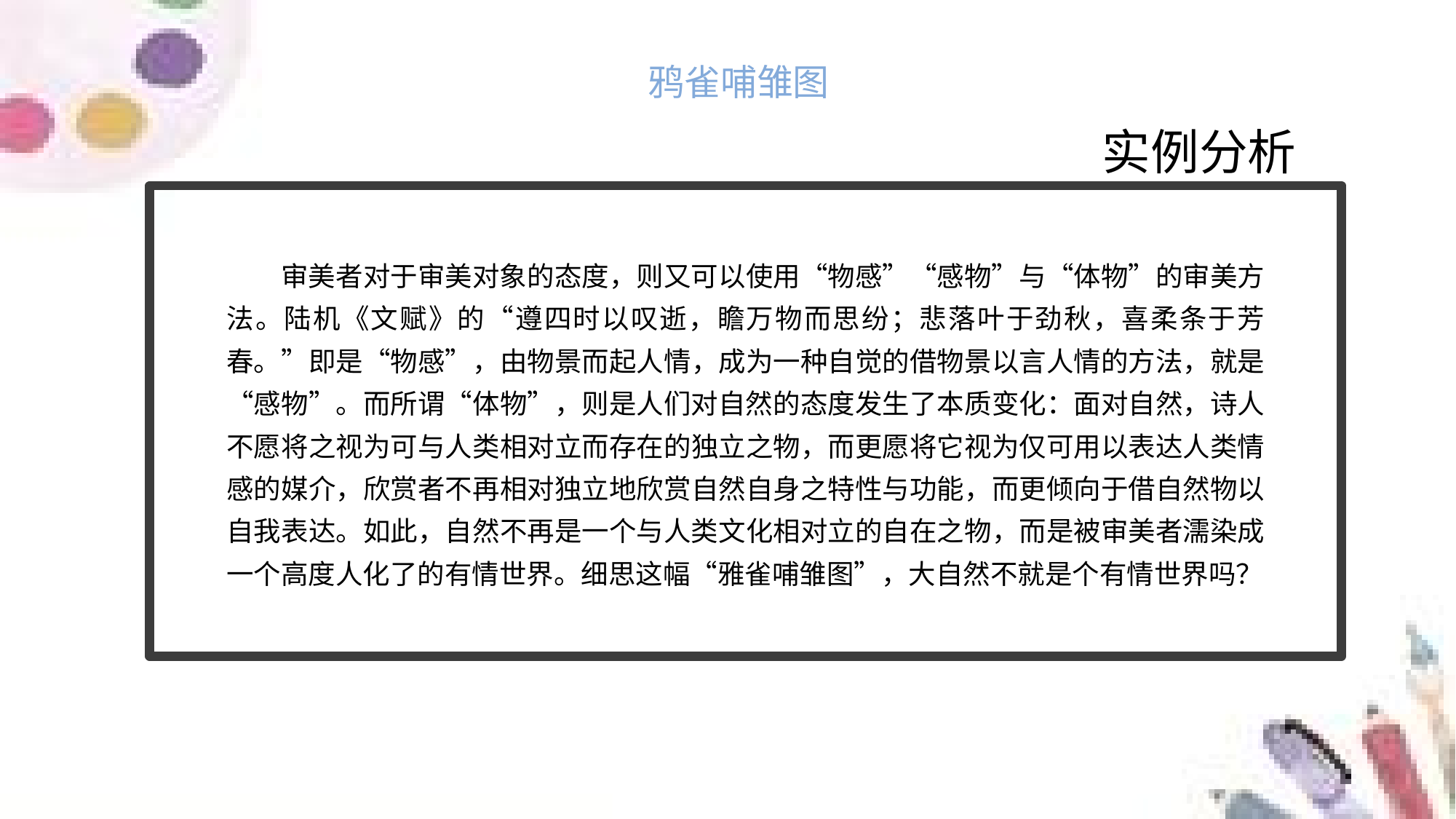

鸦雀哺雏图
实例分析

审美者对于审美对象的态度，则又可以使用“物感”“感物”与“体物”的审美方法。陆机《文赋》的“遵四时以叹逝，瞻万物而思纷；悲落叶于劲秋，喜柔条于芳春。”即是“物感”，由物景而起人情，成为一种自觉的借物景以言人情的方法，就是“感物”。而所谓“体物”，则是人们对自然的态度发生了本质变化：面对自然，诗人不愿将之视为可与人类相对立而存在的独立之物，而更愿将它视为仅可用以表达人类情感的媒介，欣赏者不再相对独立地欣赏自然自身之特性与功能，而更倾向于借自然物以自我表达。如此，自然不再是一个与人类文化相对立的自在之物，而是被审美者濡染成一个高度人化了的有情世界。细思这幅“雅雀哺雏图”，大自然不就是个有情世界吗？